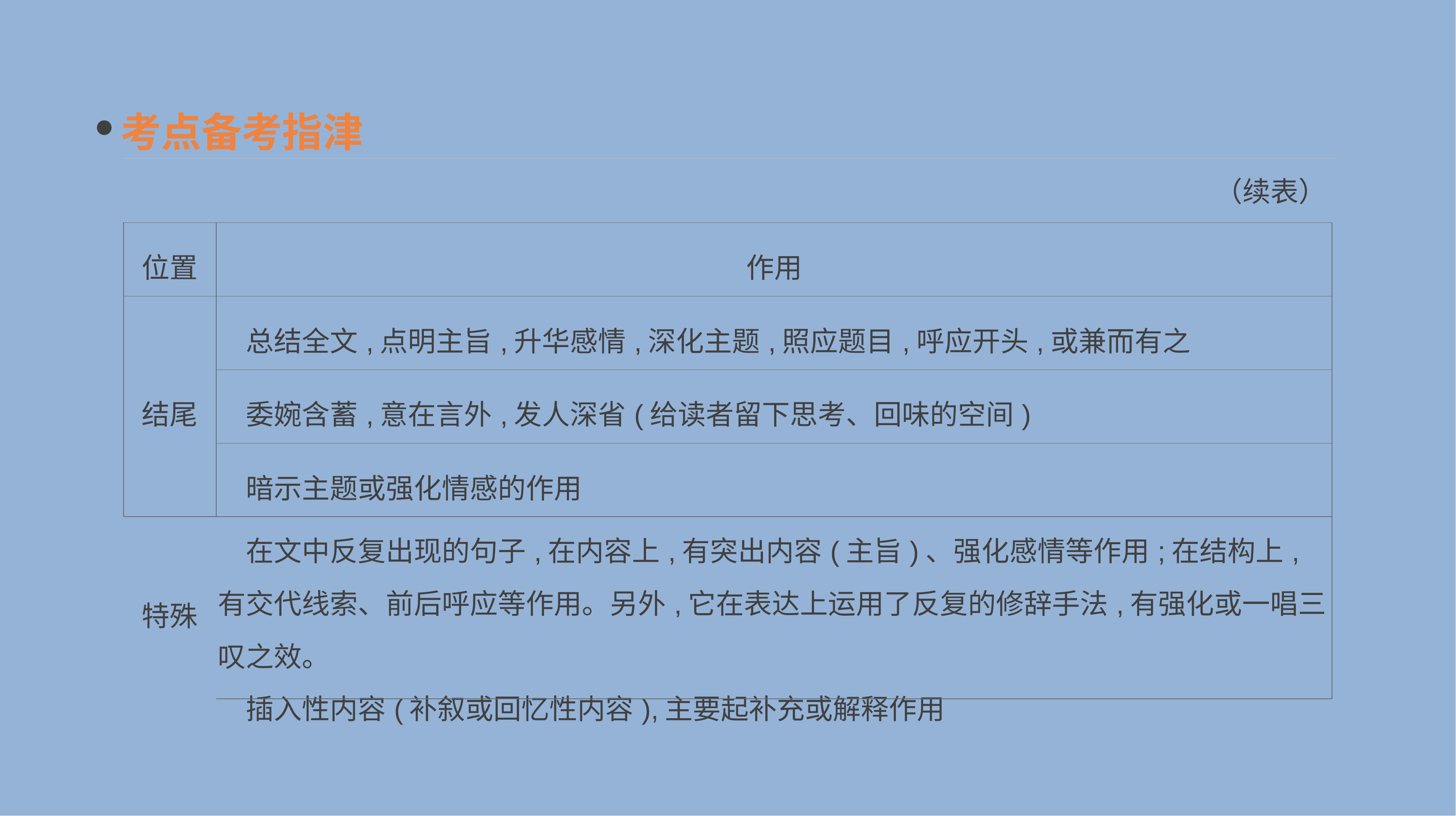

考点备考指津

（续表）
| 位置 | 作用 |
| --- | --- |
| 结尾 | 总结全文,点明主旨,升华感情,深化主题,照应题目,呼应开头,或兼而有之 |
|  | 委婉含蓄,意在言外,发人深省(给读者留下思考、回味的空间) |
|  | 暗示主题或强化情感的作用 |
| 特殊 | 在文中反复出现的句子,在内容上,有突出内容(主旨)、强化感情等作用;在结构上,有交代线索、前后呼应等作用。另外,它在表达上运用了反复的修辞手法,有强化或一唱三叹之效。 　插入性内容(补叙或回忆性内容),主要起补充或解释作用 |